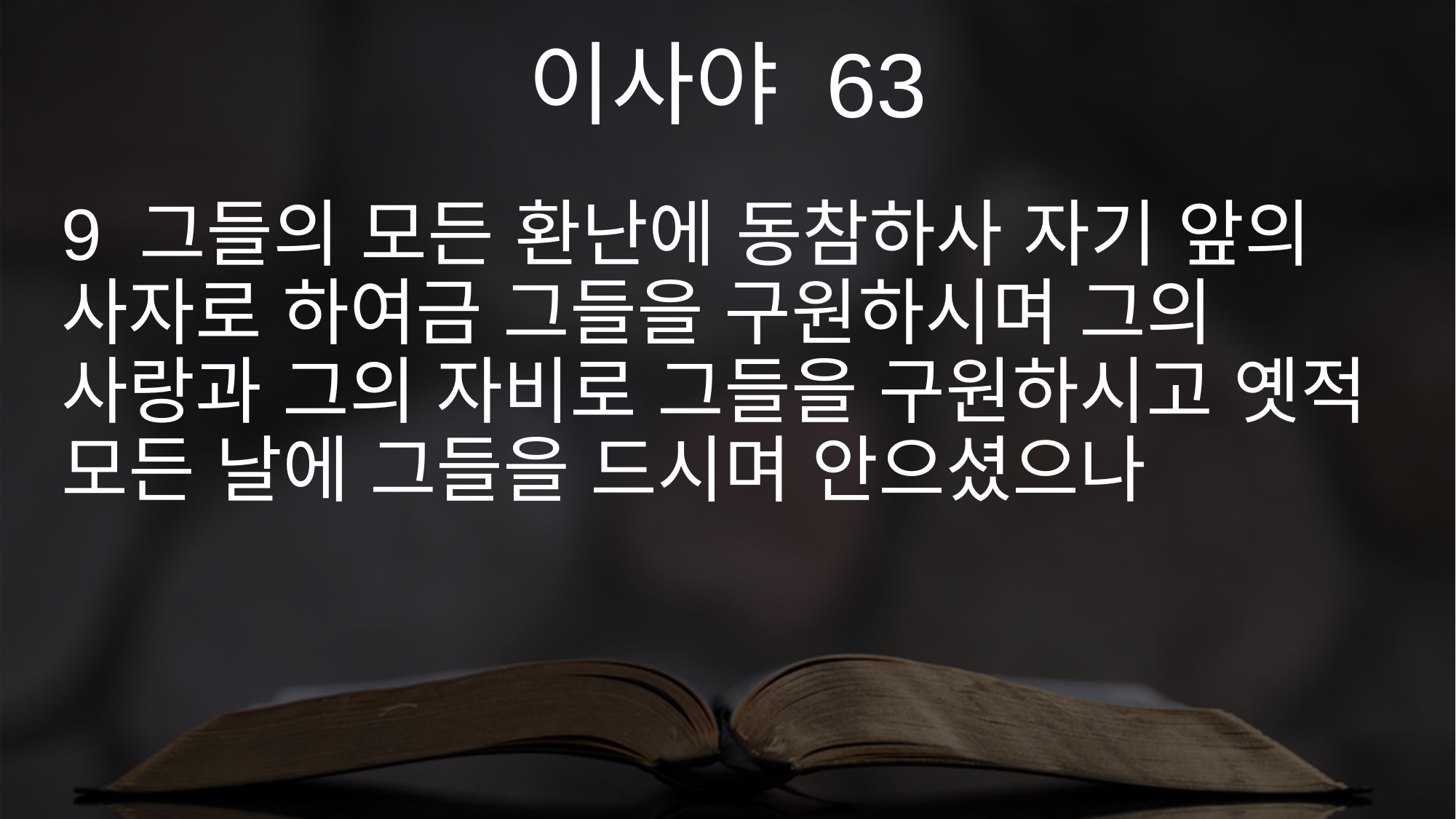

이사야 63
9 그들의 모든 환난에 동참하사 자기 앞의 사자로 하여금 그들을 구원하시며 그의 사랑과 그의 자비로 그들을 구원하시고 옛적 모든 날에 그들을 드시며 안으셨으나